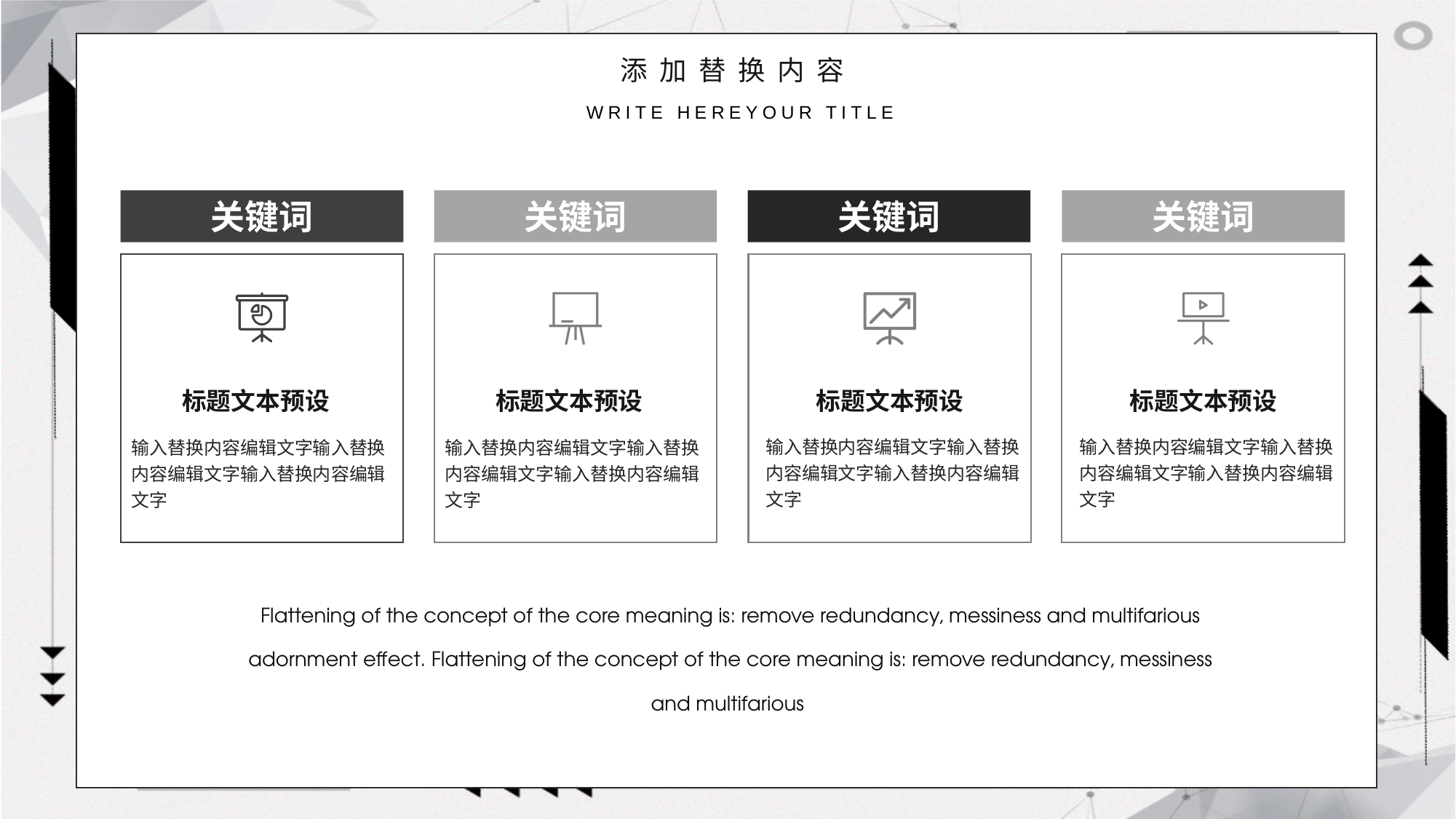

关键词

关键词

关键词

关键词

标题文本预设
标题文本预设
标题文本预设
标题文本预设
输入替换内容编辑文字输入替换内容编辑文字输入替换内容编辑文字
输入替换内容编辑文字输入替换内容编辑文字输入替换内容编辑文字
输入替换内容编辑文字输入替换内容编辑文字输入替换内容编辑文字
输入替换内容编辑文字输入替换内容编辑文字输入替换内容编辑文字
Flattening of the concept of the core meaning is: remove redundancy, messiness and multifarious adornment effect. Flattening of the concept of the core meaning is: remove redundancy, messiness and multifarious